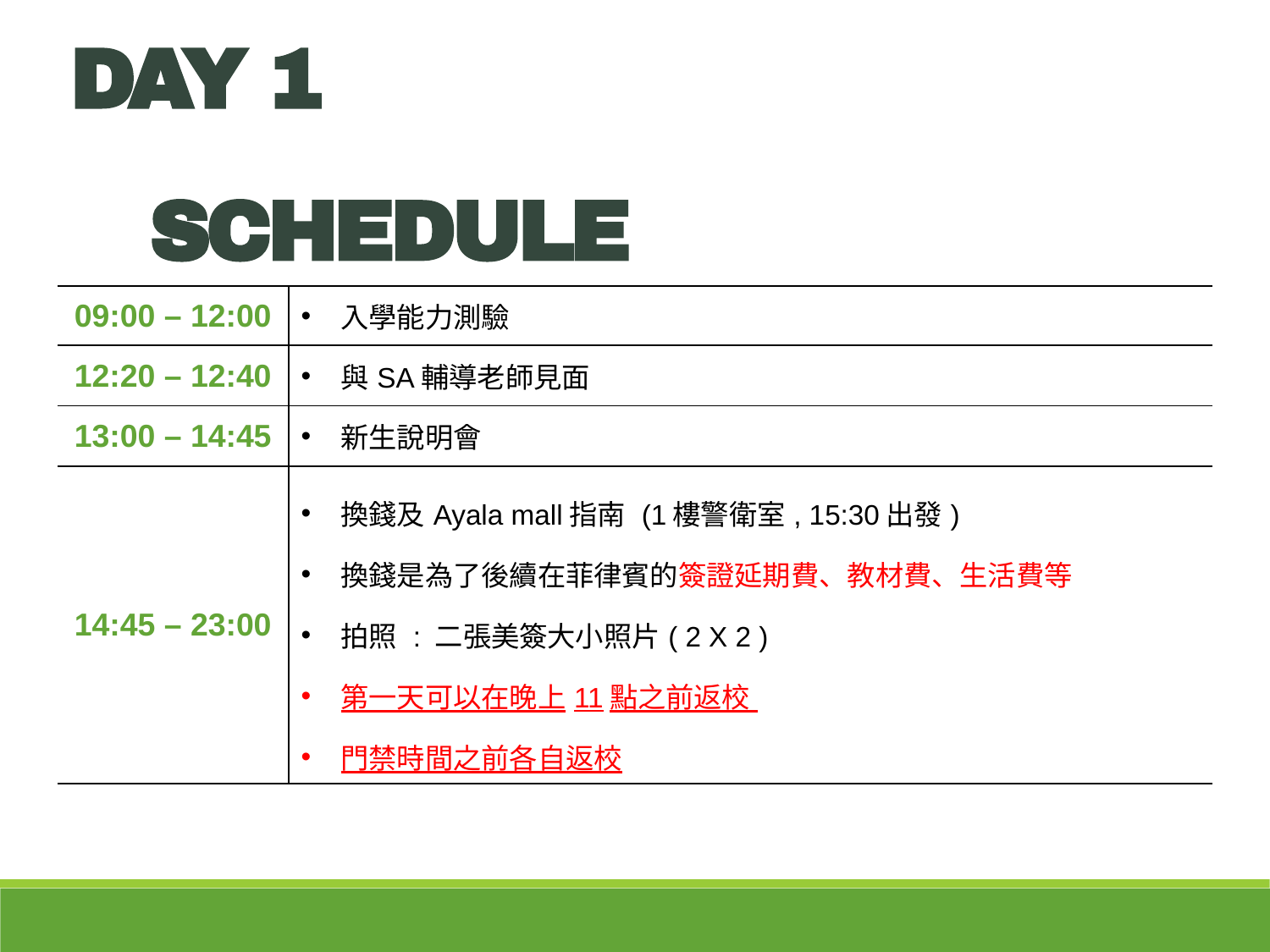

Day 1 schedule
| 09:00 – 12:00 | 入學能力測驗 |
| --- | --- |
| 12:20 – 12:40 | 與SA輔導老師見面 |
| 13:00 – 14:45 | 新生說明會 |
| 14:45 – 23:00 | 換錢及Ayala mall指南 (1樓警衛室, 15:30出發) 換錢是為了後續在菲律賓的簽證延期費、教材費、生活費等 拍照 : 二張美簽大小照片( 2 X 2 ) 第一天可以在晚上11點之前返校 門禁時間之前各自返校 |